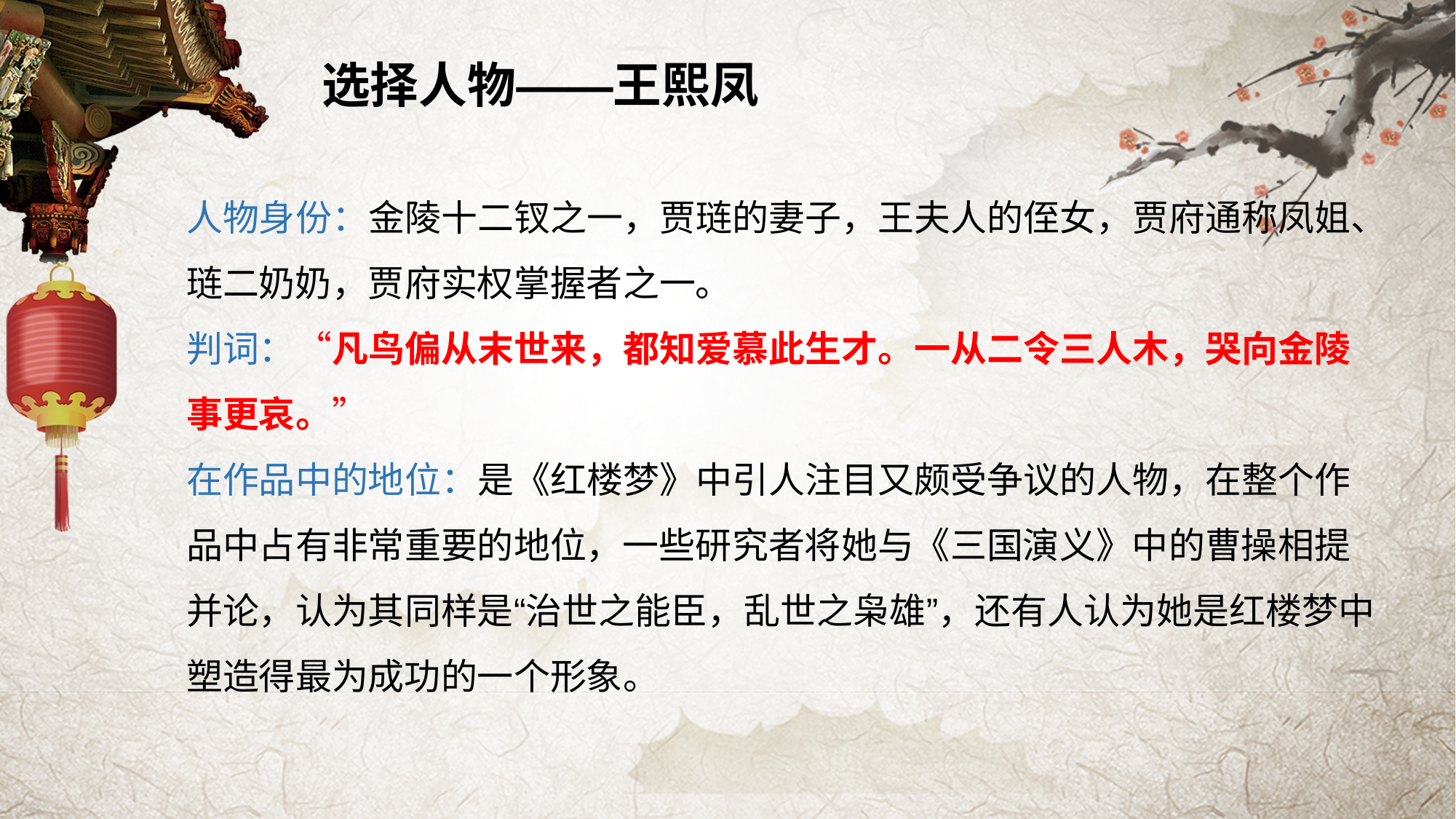

选择人物——王熙凤
人物身份：金陵十二钗之一，贾琏的妻子，王夫人的侄女，贾府通称凤姐、琏二奶奶，贾府实权掌握者之一。
判词：“凡鸟偏从末世来，都知爱慕此生才。一从二令三人木，哭向金陵事更哀。”
在作品中的地位：是《红楼梦》中引人注目又颇受争议的人物，在整个作品中占有非常重要的地位，一些研究者将她与《三国演义》中的曹操相提并论，认为其同样是“治世之能臣，乱世之枭雄”，还有人认为她是红楼梦中塑造得最为成功的一个形象。